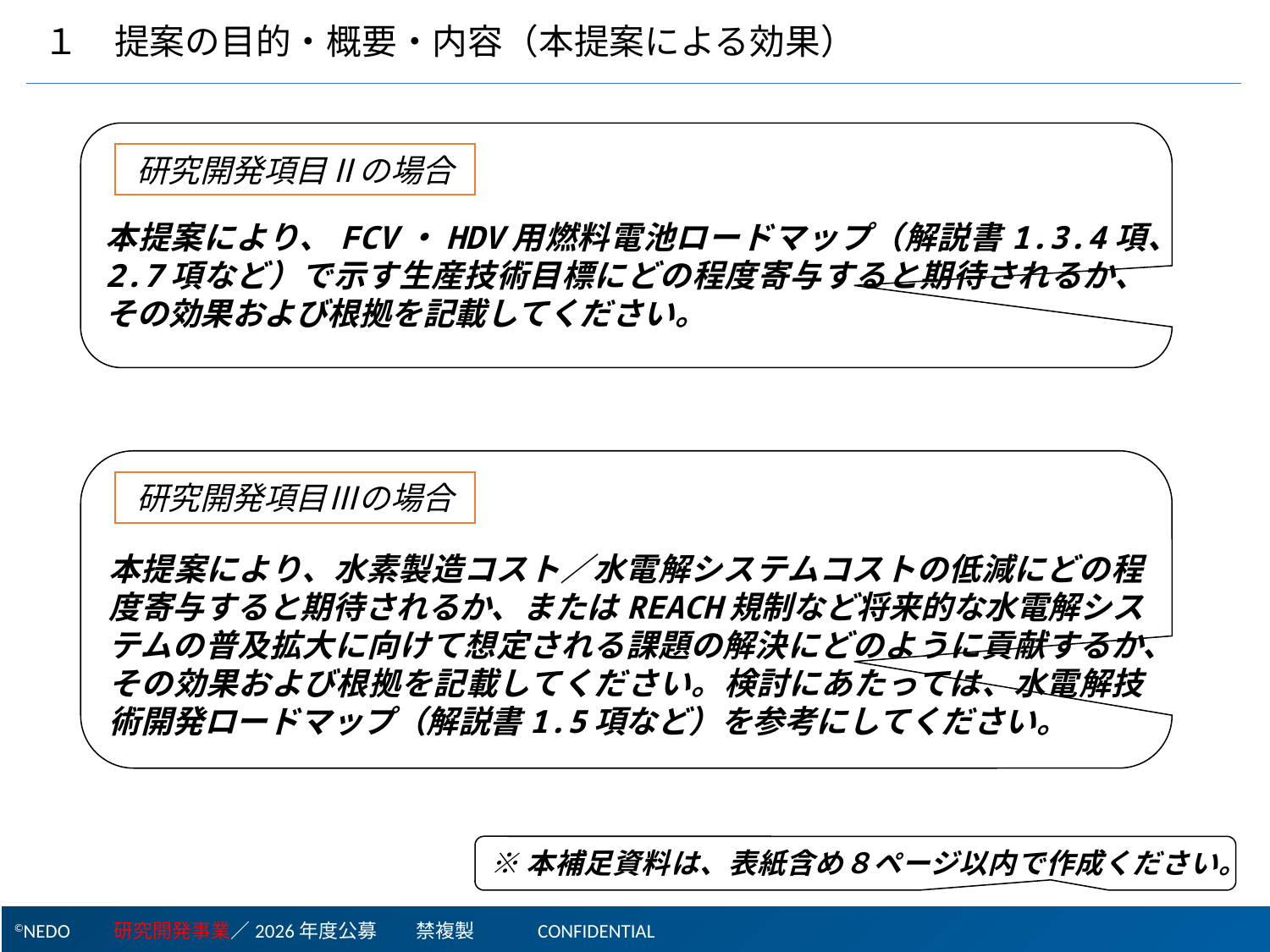

１　提案の目的・概要・内容（本提案による効果）

本提案により、FCV・HDV用燃料電池ロードマップ（解説書1.3.4項、2.7項など）で示す生産技術目標にどの程度寄与すると期待されるか、その効果および根拠を記載してください。
研究開発項目Ⅱの場合

本提案により、水素製造コスト／水電解システムコストの低減にどの程度寄与すると期待されるか、またはREACH規制など将来的な水電解システムの普及拡大に向けて想定される課題の解決にどのように貢献するか、その効果および根拠を記載してください。検討にあたっては、水電解技術開発ロードマップ（解説書1.5項など）を参考にしてください。

研究開発項目Ⅲの場合
※本補足資料は、表紙含め８ページ以内で作成ください。